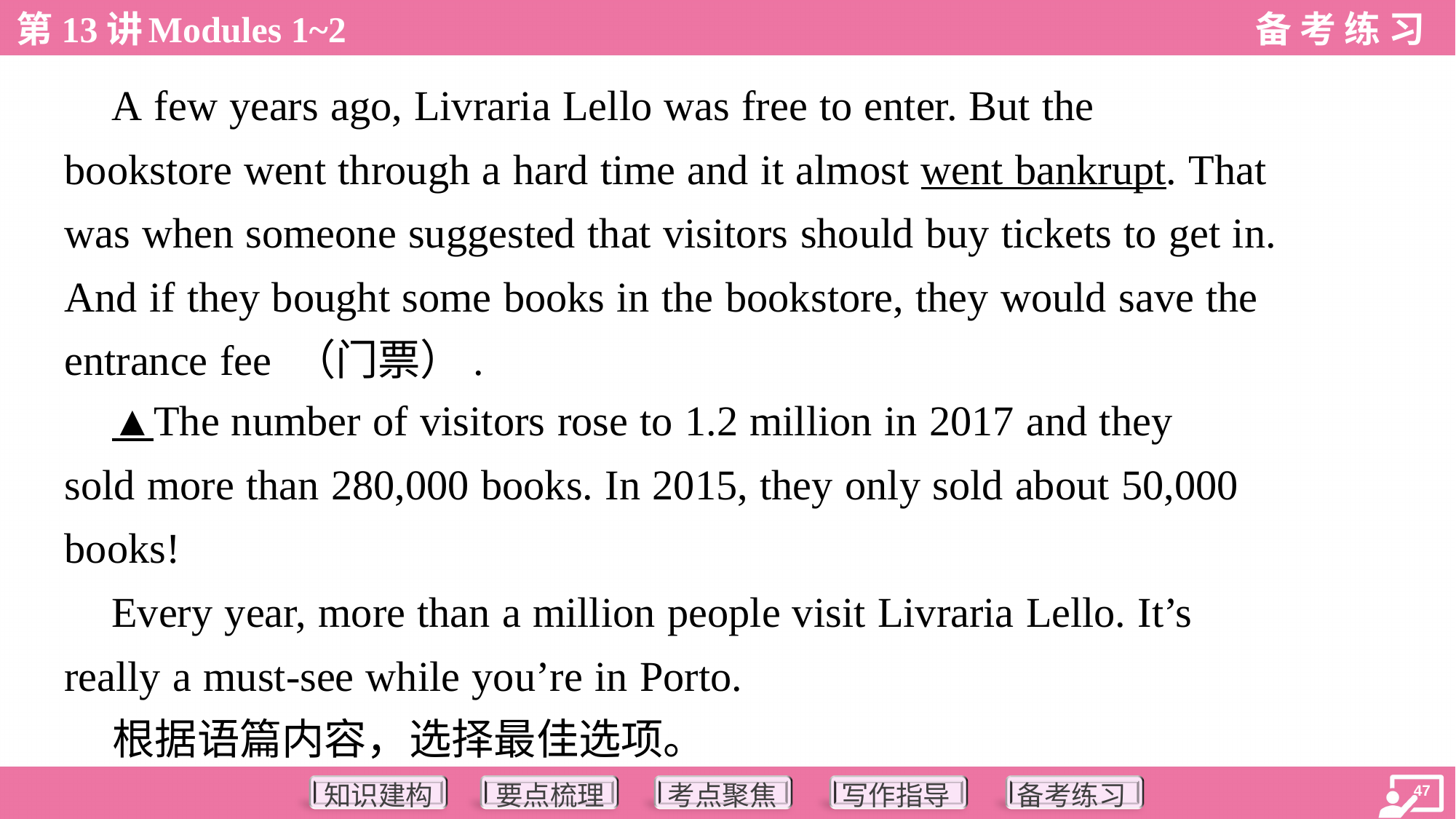

A few years ago, Livraria Lello was free to enter. But the
bookstore went through a hard time and it almost went bankrupt. That
was when someone suggested that visitors should buy tickets to get in.
And if they bought some books in the bookstore, they would save the
entrance fee （门票）.
    ▲The number of visitors rose to 1.2 million in 2017 and they
sold more than 280,000 books. In 2015, they only sold about 50,000
books!
    Every year, more than a million people visit Livraria Lello. It’s
really a must-see while you’re in Porto.
    根据语篇内容，选择最佳选项。